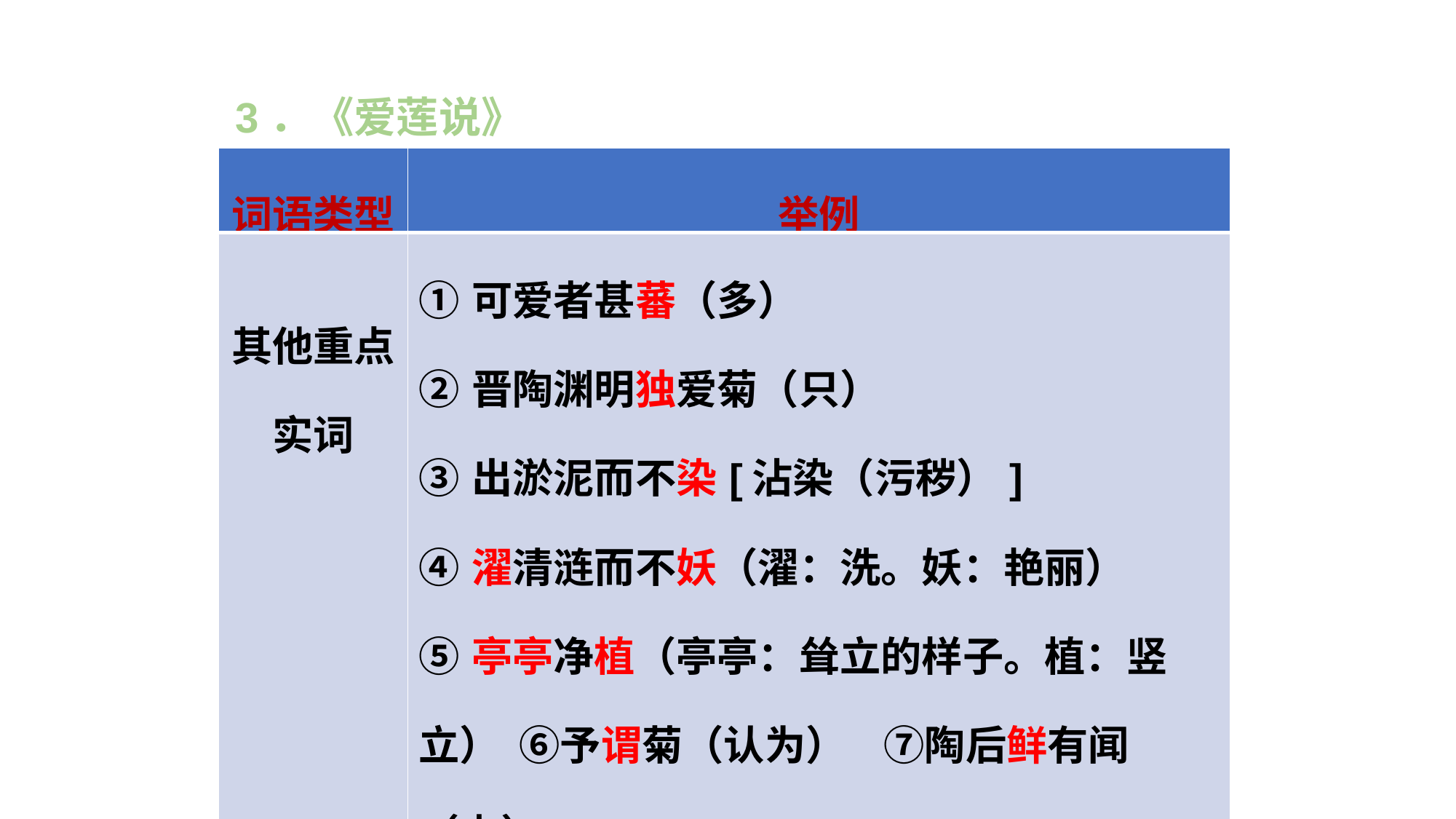

3．《爱莲说》
| 词语类型 | 举例 |
| --- | --- |
| 其他重点实词 | ①可爱者甚蕃（多）　 ②晋陶渊明独爱菊（只） ③出淤泥而不染[沾染（污秽）] ④濯清涟而不妖（濯：洗。妖：艳丽） ⑤亭亭净植（亭亭：耸立的样子。植：竖立） ⑥予谓菊（认为） ⑦陶后鲜有闻（少） ⑧宜乎众矣（宜：应当。众：多） |